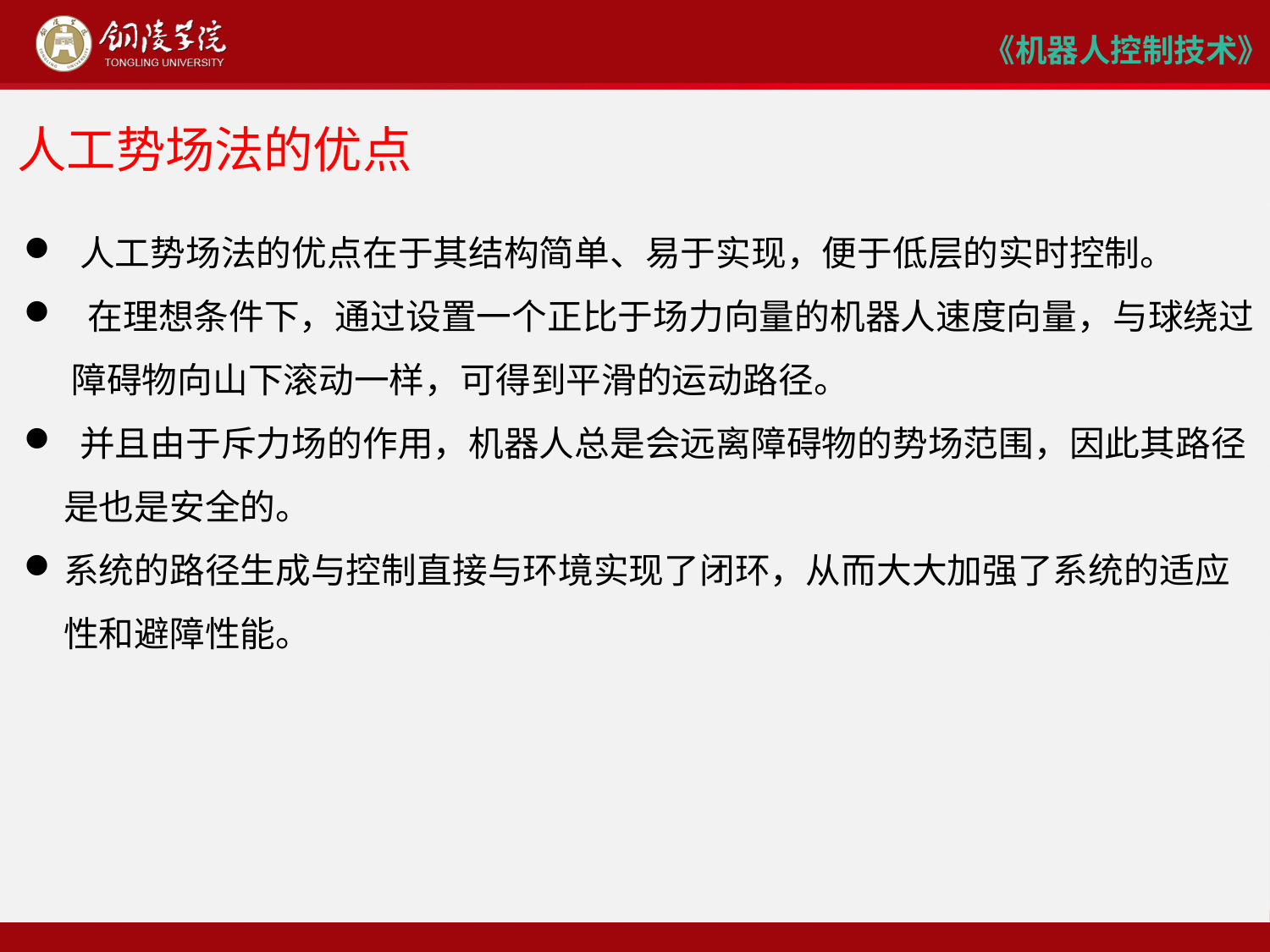

# 人工势场法的优点
 人工势场法的优点在于其结构简单、易于实现，便于低层的实时控制。
 在理想条件下，通过设置一个正比于场力向量的机器人速度向量，与球绕过障碍物向山下滚动一样，可得到平滑的运动路径。
 并且由于斥力场的作用，机器人总是会远离障碍物的势场范围，因此其路径是也是安全的。
系统的路径生成与控制直接与环境实现了闭环，从而大大加强了系统的适应性和避障性能。